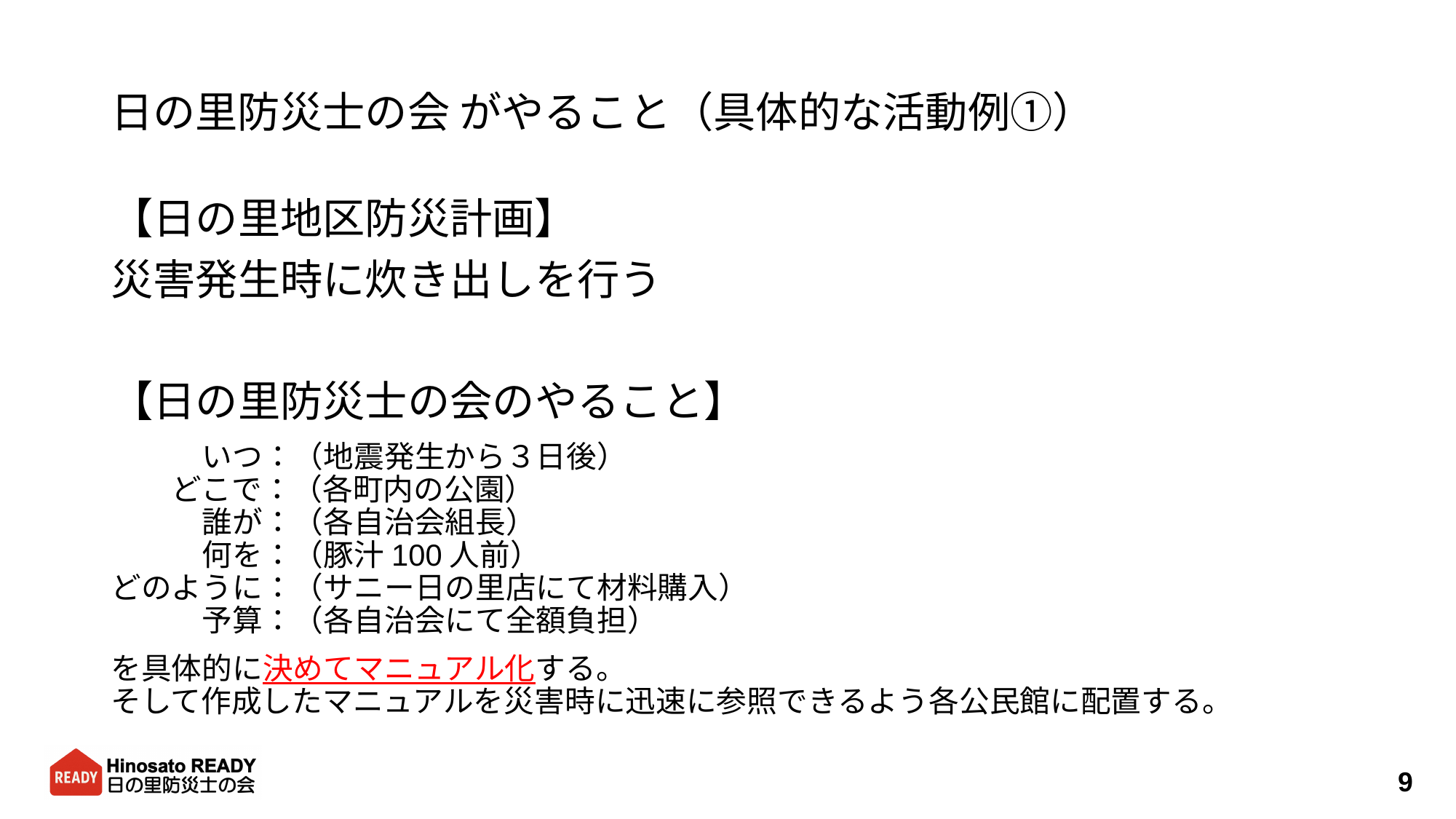

# 日の里防災士の会 がやること（具体的な活動例①）
【日の里地区防災計画】
災害発生時に炊き出しを行う

【日の里防災士の会のやること】
　　　いつ：（地震発生から３日後）
　　どこで：（各町内の公園）
　　　誰が：（各自治会組長）
　　　何を：（豚汁100人前）
どのように：（サニー日の里店にて材料購入）
　　　予算：（各自治会にて全額負担）
を具体的に決めてマニュアル化する。
そして作成したマニュアルを災害時に迅速に参照できるよう各公民館に配置する。
9